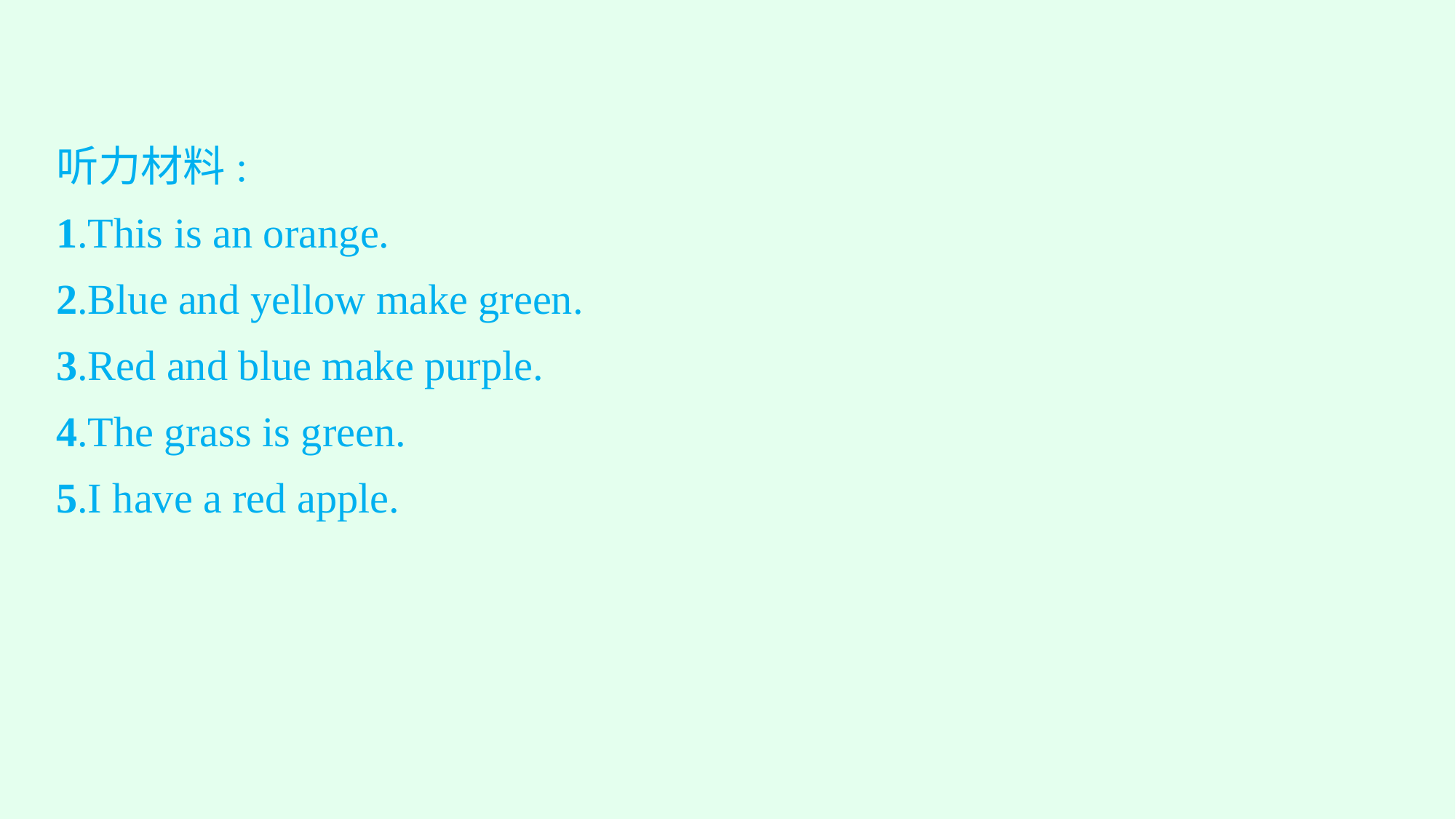

听力材料:
1.This is an orange.
2.Blue and yellow make green.
3.Red and blue make purple.
4.The grass is green.
5.I have a red apple.